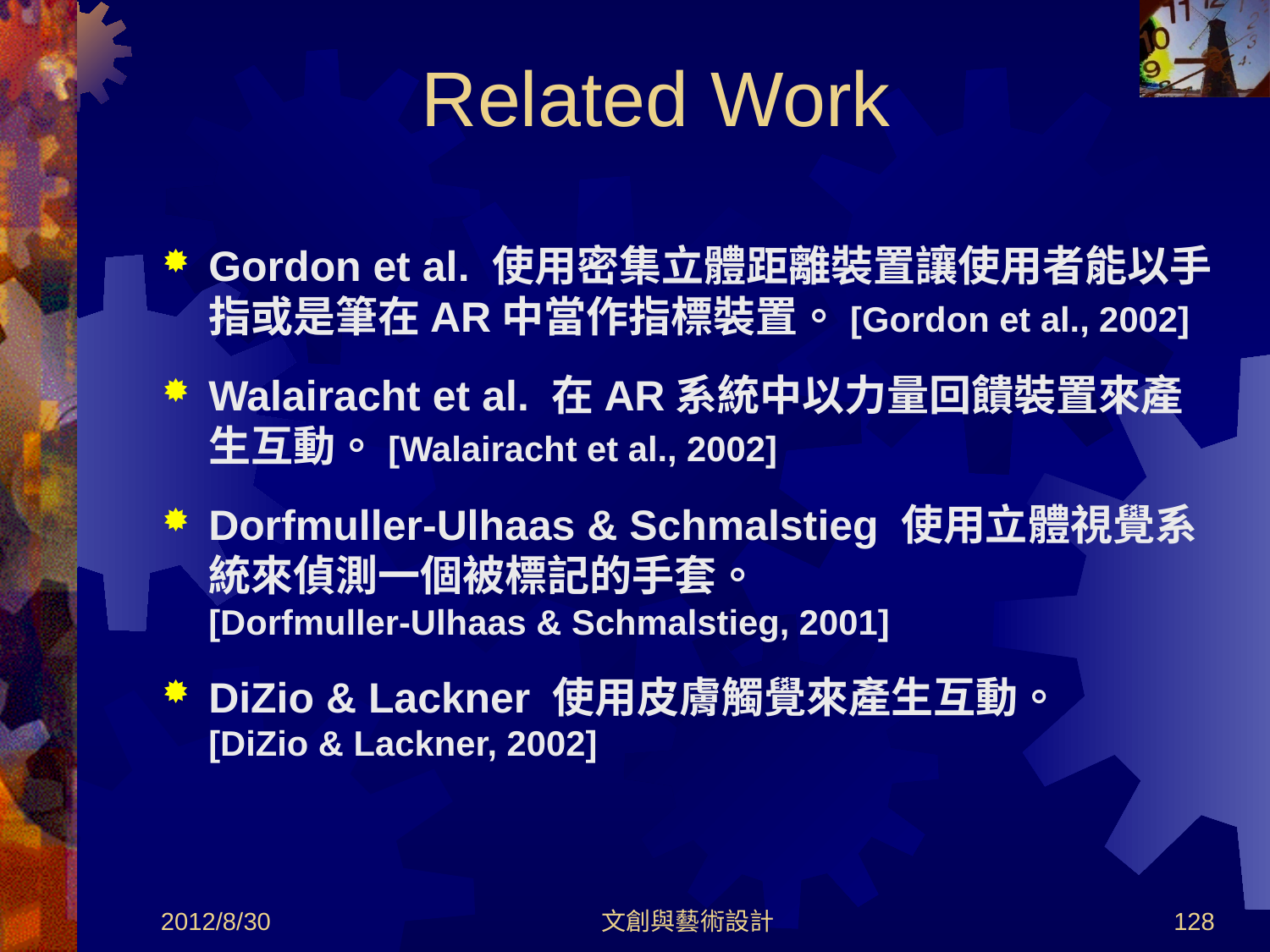

Gordon et al. 使用密集立體距離裝置讓使用者能以手指或是筆在AR中當作指標裝置。[Gordon et al., 2002]

Walairacht et al. 在AR系統中以力量回饋裝置來產生互動。[Walairacht et al., 2002]

Dorfmuller-Ulhaas & Schmalstieg 使用立體視覺系統來偵測一個被標記的手套。
[Dorfmuller-Ulhaas & Schmalstieg, 2001]

DiZio & Lackner 使用皮膚觸覺來產生互動。
[DiZio & Lackner, 2002]
Related Work
2012/8/30
文創與藝術設計
128